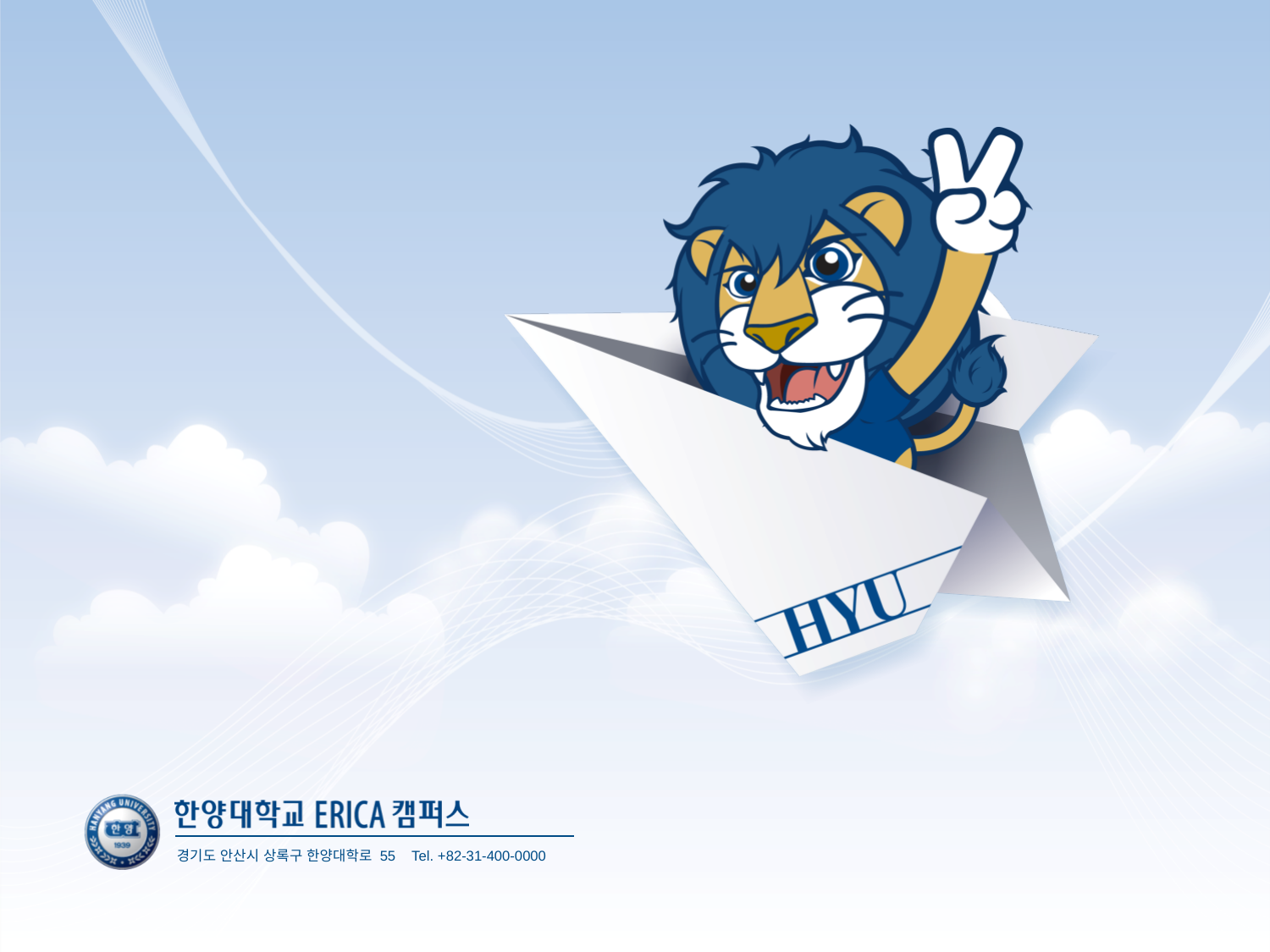

경기도 안산시 상록구 한양대학로 55    Tel. +82-31-400-0000